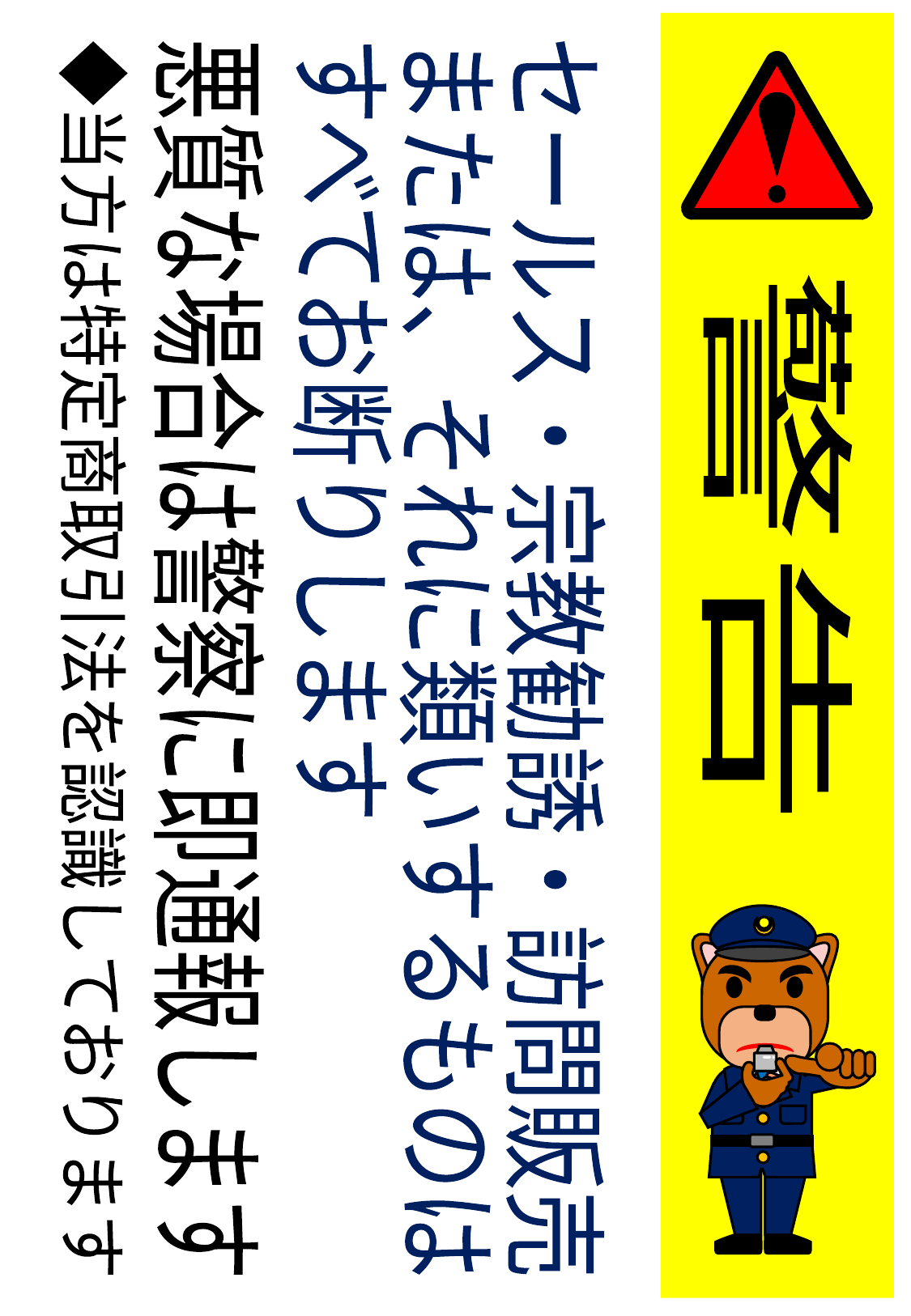

警告
セールス・宗教勧誘・訪問販売
または、それに類いするものは
すべてお断りします
悪質な場合は警察に即通報します
◆当方は特定商取引法を認識しております